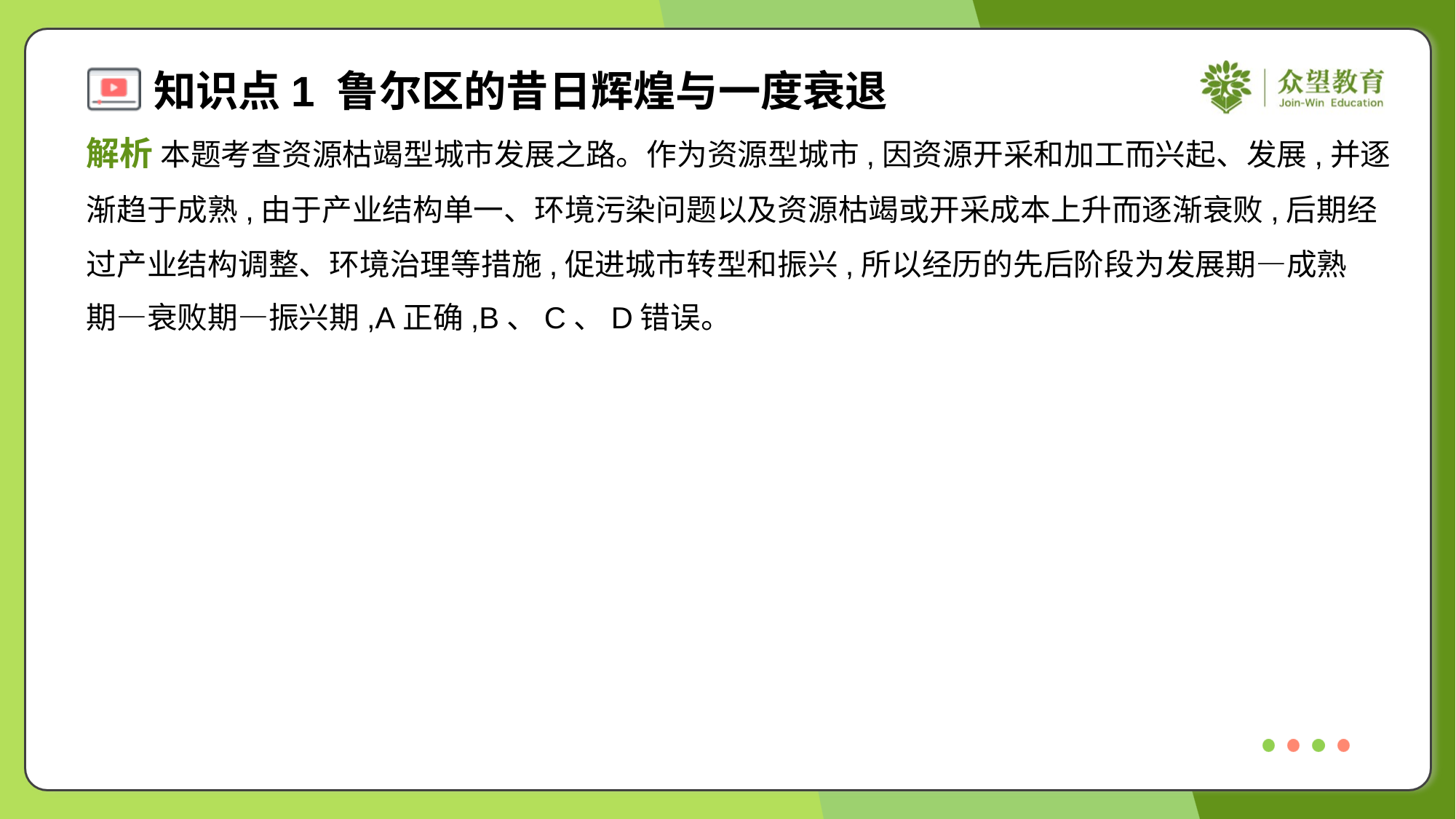

解析 本题考查资源枯竭型城市发展之路。作为资源型城市,因资源开采和加工而兴起、发展,并逐
渐趋于成熟,由于产业结构单一、环境污染问题以及资源枯竭或开采成本上升而逐渐衰败,后期经
过产业结构调整、环境治理等措施,促进城市转型和振兴,所以经历的先后阶段为发展期—成熟
期—衰败期—振兴期,A正确,B、C、D错误。